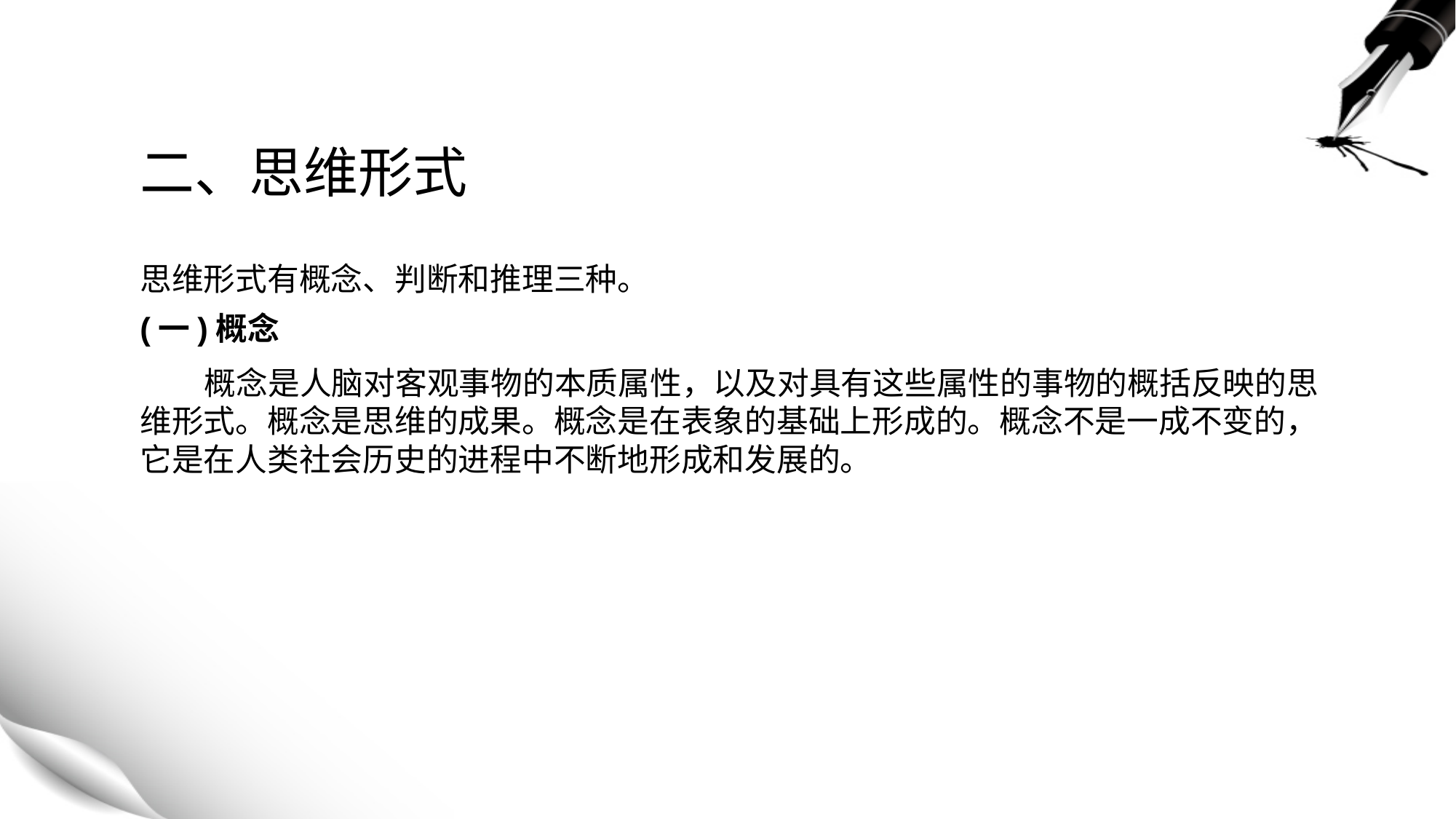

# 二、思维形式
思维形式有概念、判断和推理三种。
(一)概念
        概念是人脑对客观事物的本质属性，以及对具有这些属性的事物的概括反映的思维形式。概念是思维的成果。概念是在表象的基础上形成的。概念不是一成不变的，它是在人类社会历史的进程中不断地形成和发展的。